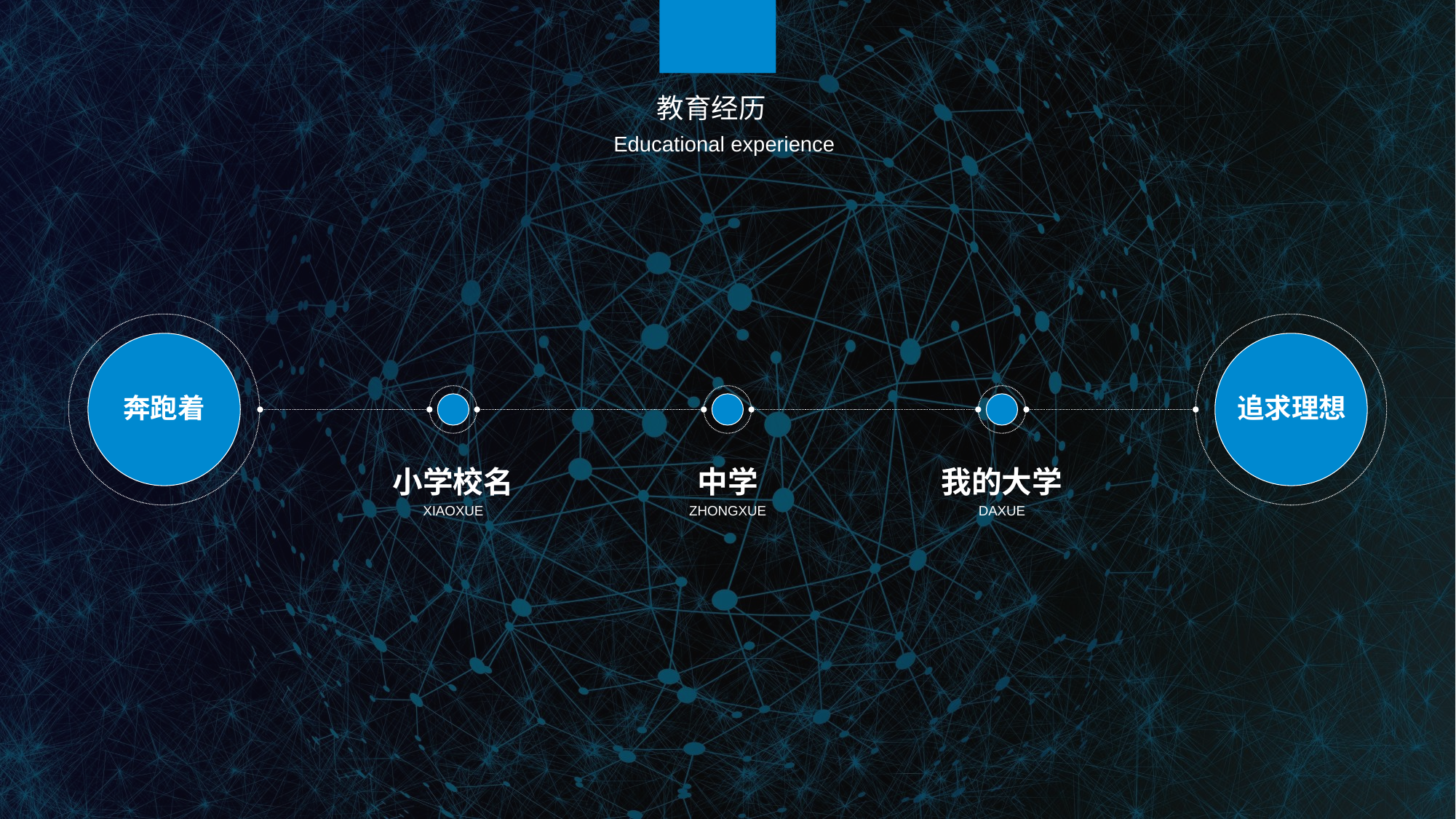

教育经历
Educational experience

奔跑着
追求理想
小学校名
中学
我的大学
XIAOXUE
ZHONGXUE
DAXUE